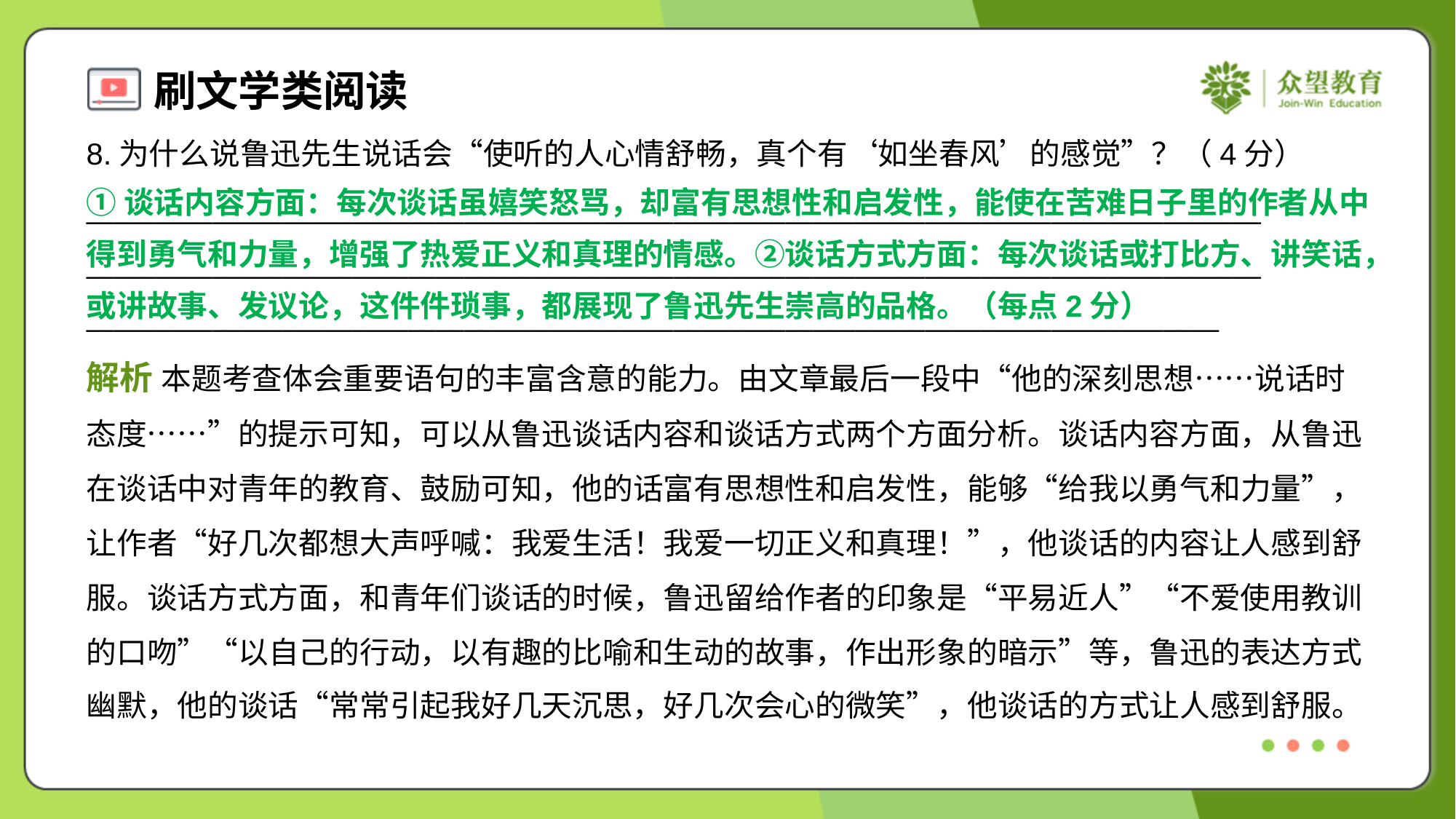

8.为什么说鲁迅先生说话会“使听的人心情舒畅，真个有‘如坐春风’的感觉”？（4分）
①谈话内容方面：每次谈话虽嬉笑怒骂，却富有思想性和启发性，能使在苦难日子里的作者从中
得到勇气和力量，增强了热爱正义和真理的情感。②谈话方式方面：每次谈话或打比方、讲笑话，
或讲故事、发议论，这件件琐事，都展现了鲁迅先生崇高的品格。（每点2分）
____________________________________________________________________________________
____________________________________________________________________________________
_________________________________________________________________________________
解析 本题考查体会重要语句的丰富含意的能力。由文章最后一段中“他的深刻思想……说话时
态度……”的提示可知，可以从鲁迅谈话内容和谈话方式两个方面分析。谈话内容方面，从鲁迅
在谈话中对青年的教育、鼓励可知，他的话富有思想性和启发性，能够“给我以勇气和力量”，
让作者“好几次都想大声呼喊：我爱生活！我爱一切正义和真理！”，他谈话的内容让人感到舒
服。谈话方式方面，和青年们谈话的时候，鲁迅留给作者的印象是“平易近人”“不爱使用教训
的口吻”“以自己的行动，以有趣的比喻和生动的故事，作出形象的暗示”等，鲁迅的表达方式
幽默，他的谈话“常常引起我好几天沉思，好几次会心的微笑”，他谈话的方式让人感到舒服。